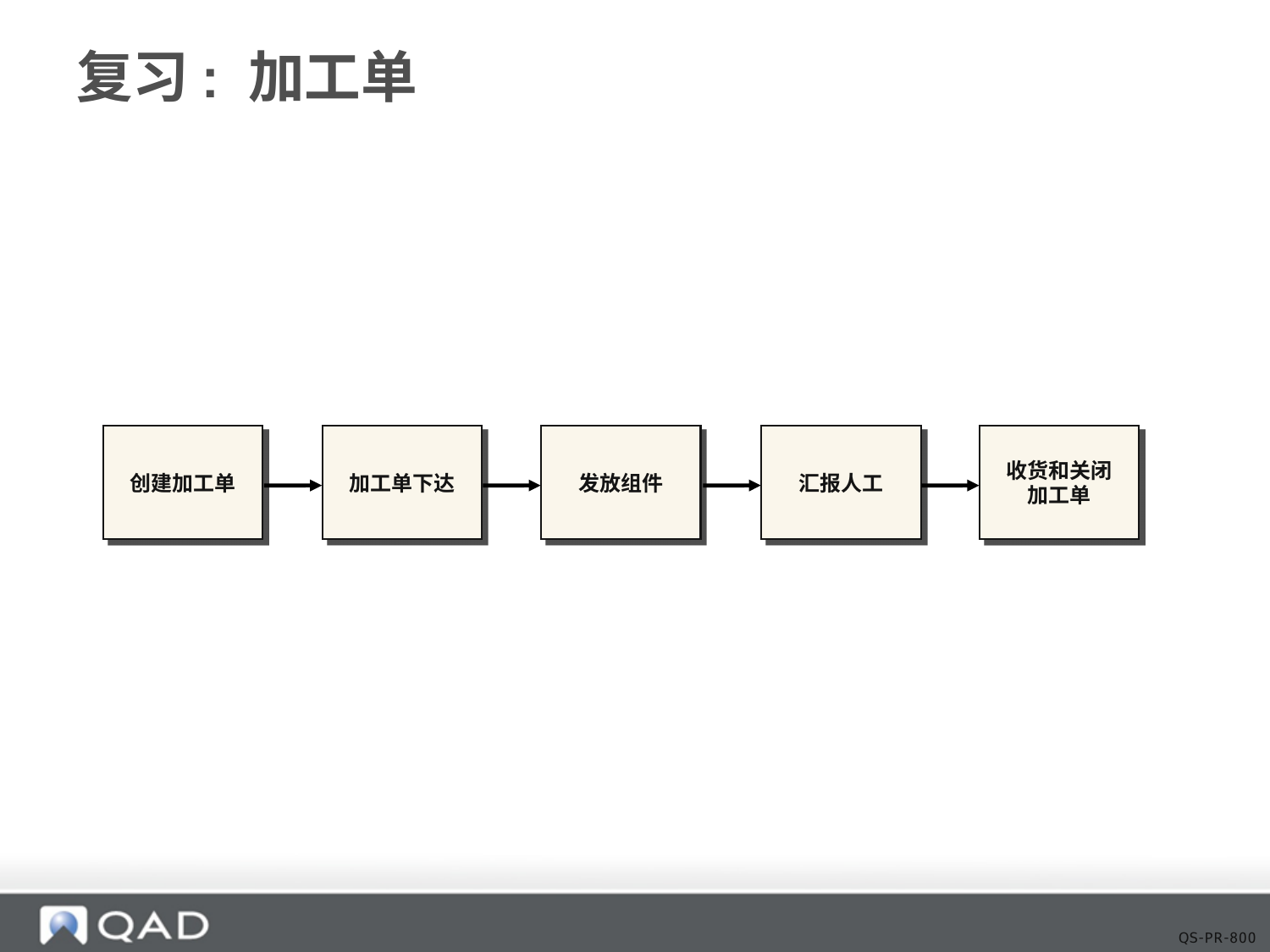

# 复习: 加工单
创建加工单
加工单下达
发放组件
汇报人工
收货和关闭
加工单

QS-PR-800